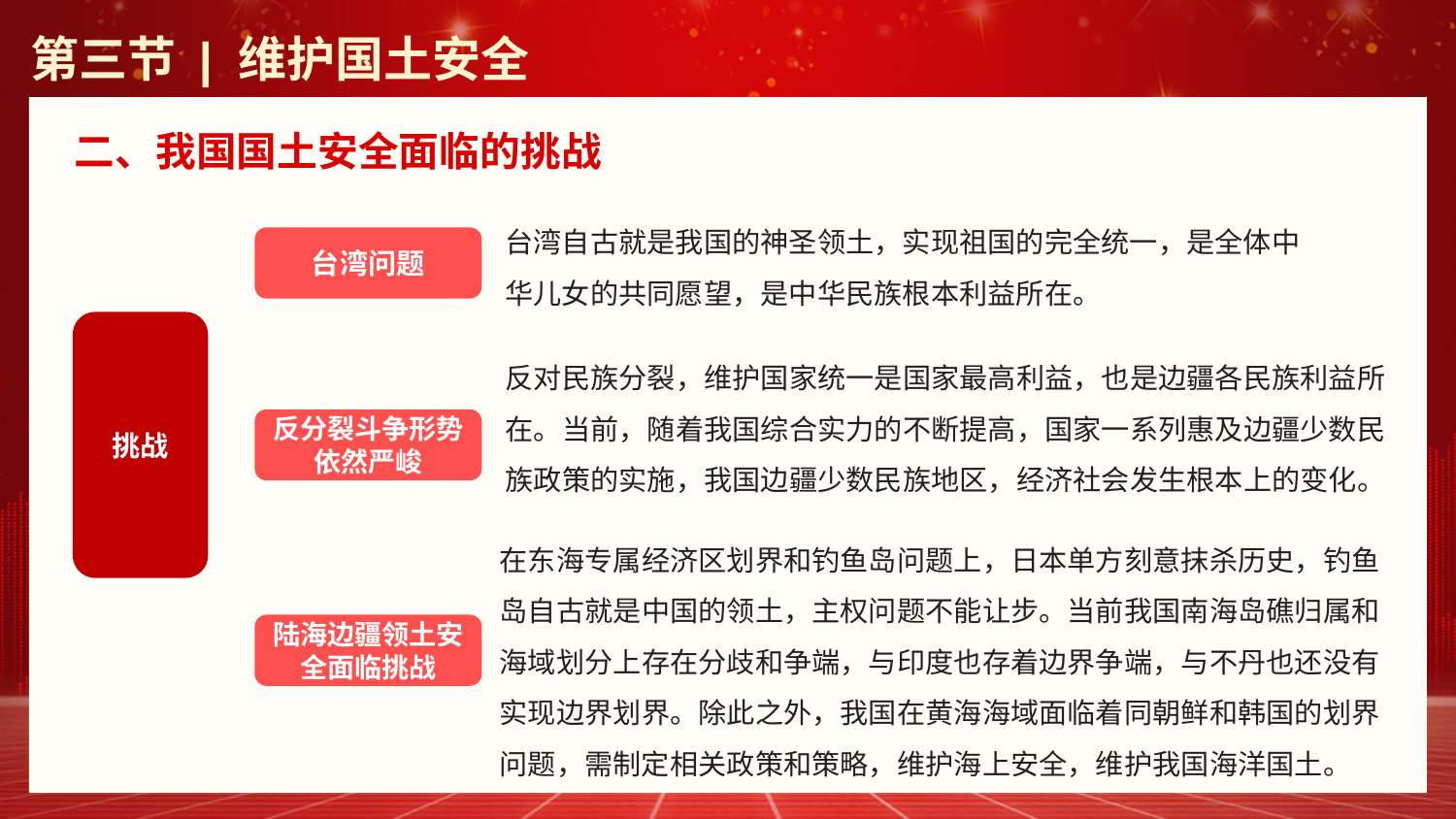

第三节 | 维护国土安全
二、我国国土安全面临的挑战
台湾自古就是我国的神圣领土，实现祖国的完全统一，是全体中华儿女的共同愿望，是中华民族根本利益所在。
台湾问题
挑战
反对民族分裂，维护国家统一是国家最高利益，也是边疆各民族利益所在。当前，随着我国综合实力的不断提高，国家一系列惠及边疆少数民族政策的实施，我国边疆少数民族地区，经济社会发生根本上的变化。
反分裂斗争形势依然严峻
在东海专属经济区划界和钓鱼岛问题上，日本单方刻意抹杀历史，钓鱼岛自古就是中国的领土，主权问题不能让步。当前我国南海岛礁归属和海域划分上存在分歧和争端，与印度也存着边界争端，与不丹也还没有实现边界划界。除此之外，我国在黄海海域面临着同朝鲜和韩国的划界问题，需制定相关政策和策略，维护海上安全，维护我国海洋国土。
陆海边疆领土安全面临挑战